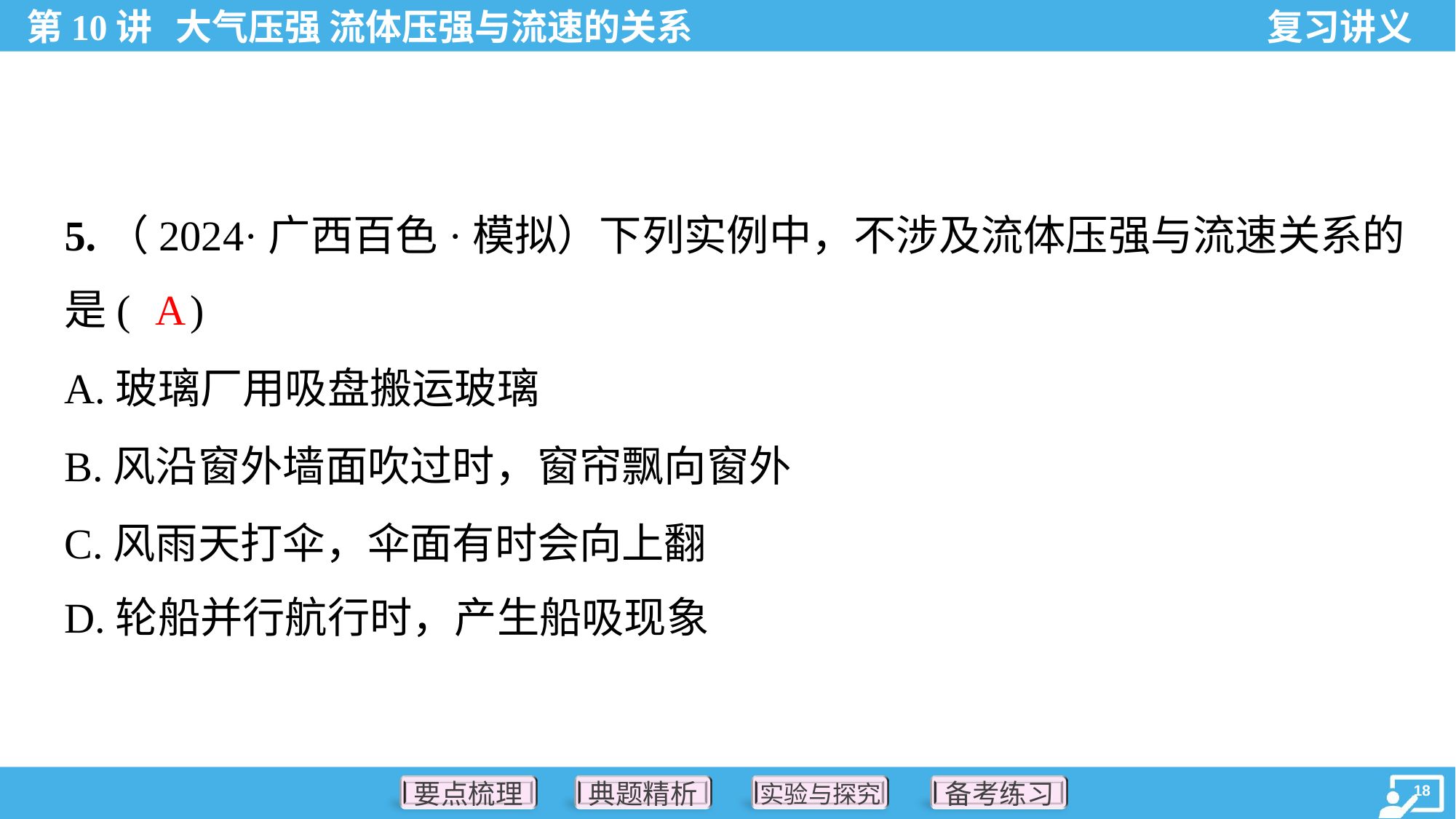

5.（2024·广西百色·模拟）下列实例中，不涉及流体压强与流速关系的
是(     )
A
A.玻璃厂用吸盘搬运玻璃
B.风沿窗外墙面吹过时，窗帘飘向窗外
C.风雨天打伞，伞面有时会向上翻
D.轮船并行航行时，产生船吸现象